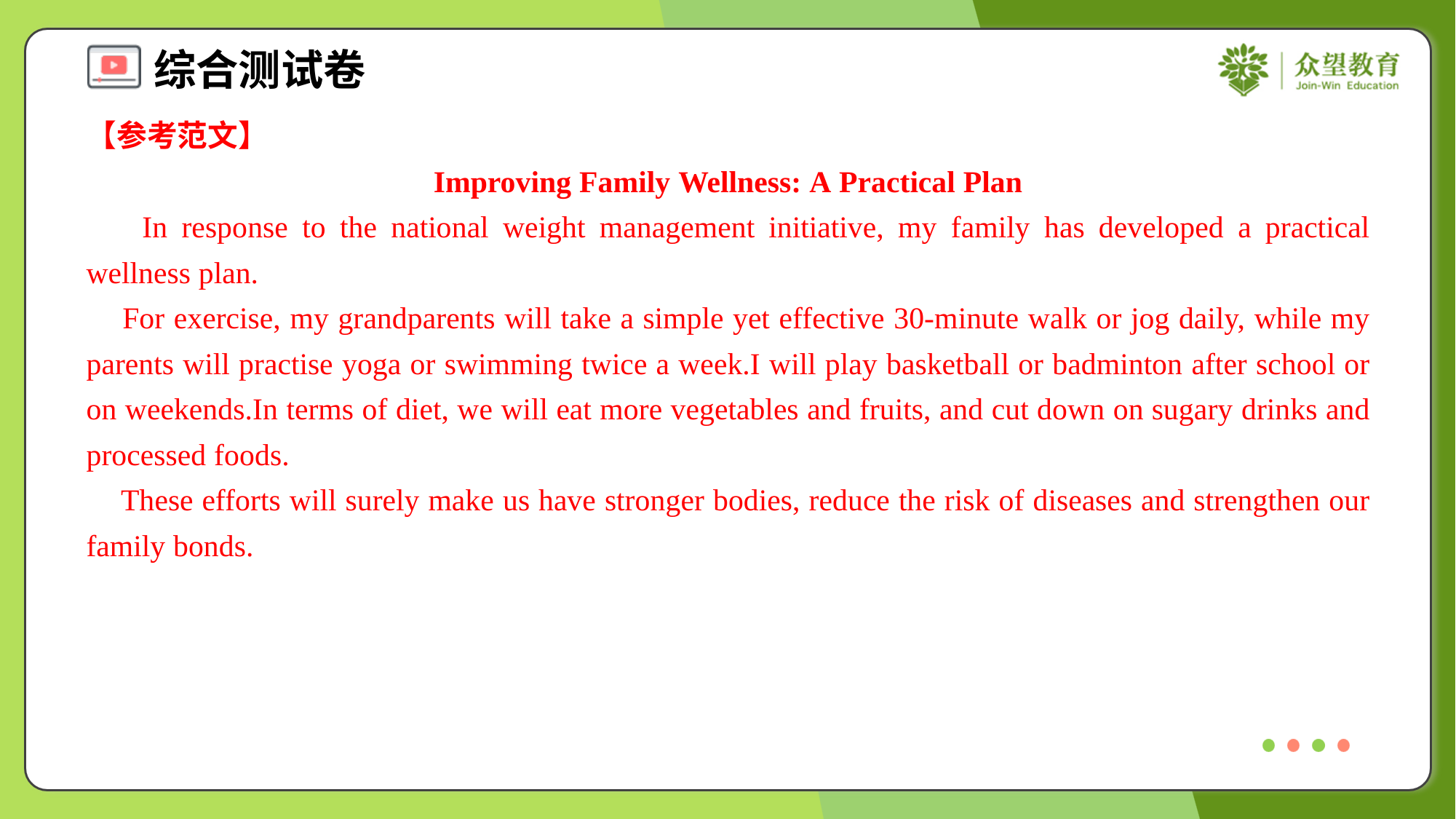

【参考范文】
Improving Family Wellness: A Practical Plan
    In response to the national weight management initiative, my family has developed a practical wellness plan.
    For exercise, my grandparents will take a simple yet effective 30-minute walk or jog daily, while my parents will practise yoga or swimming twice a week.I will play basketball or badminton after school or on weekends.In terms of diet, we will eat more vegetables and fruits, and cut down on sugary drinks and processed foods.
    These efforts will surely make us have stronger bodies, reduce the risk of diseases and strengthen our family bonds.